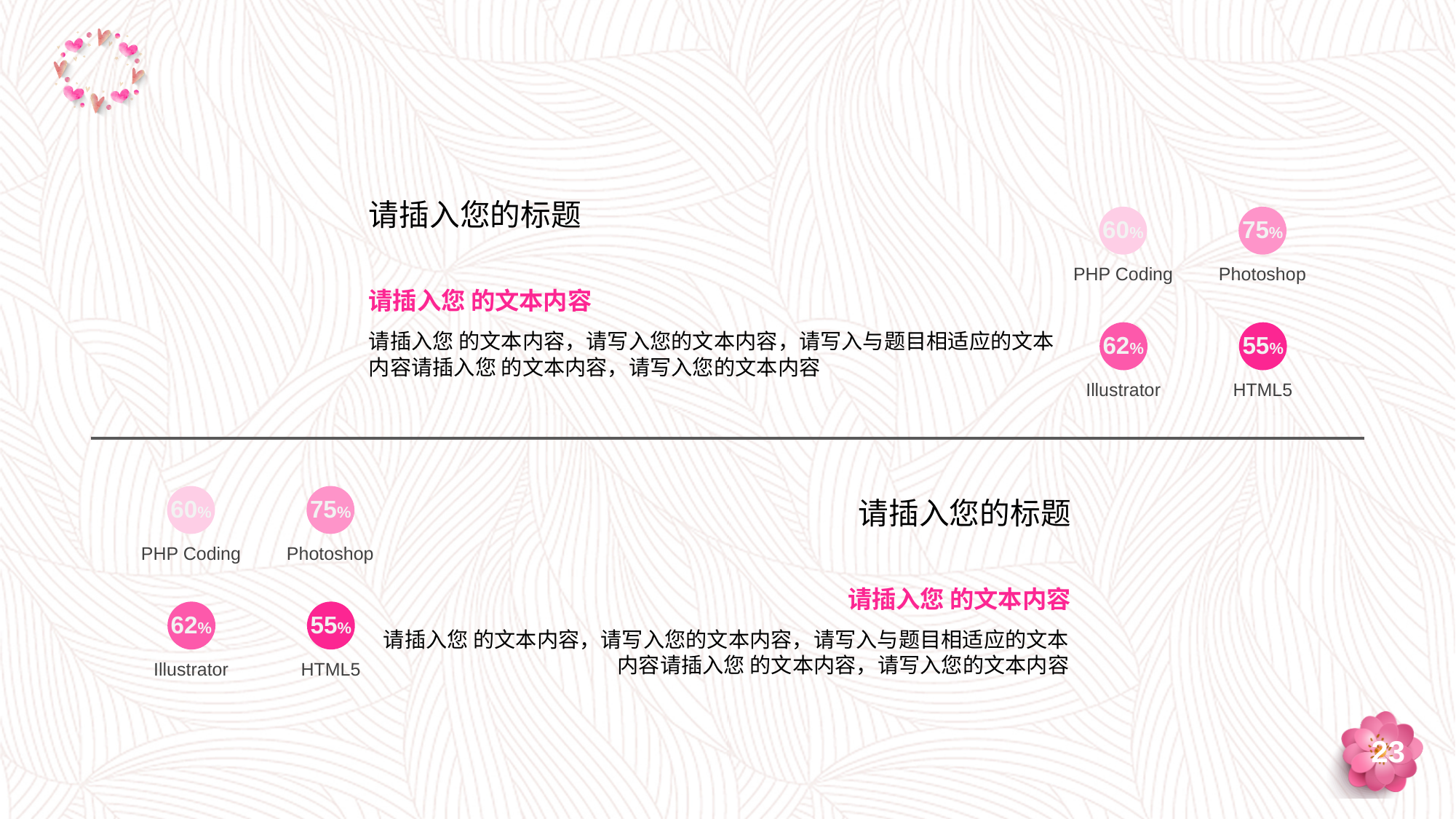

#
请插入您的标题
请插入您 的文本内容
请插入您 的文本内容，请写入您的文本内容，请写入与题目相适应的文本内容请插入您 的文本内容，请写入您的文本内容

60%
PHP Coding

75%
Photoshop

62%
Illustrator

55%
HTML5

60%
PHP Coding

75%
Photoshop

62%
Illustrator

55%
HTML5
请插入您的标题
请插入您 的文本内容
请插入您 的文本内容，请写入您的文本内容，请写入与题目相适应的文本内容请插入您 的文本内容，请写入您的文本内容
23